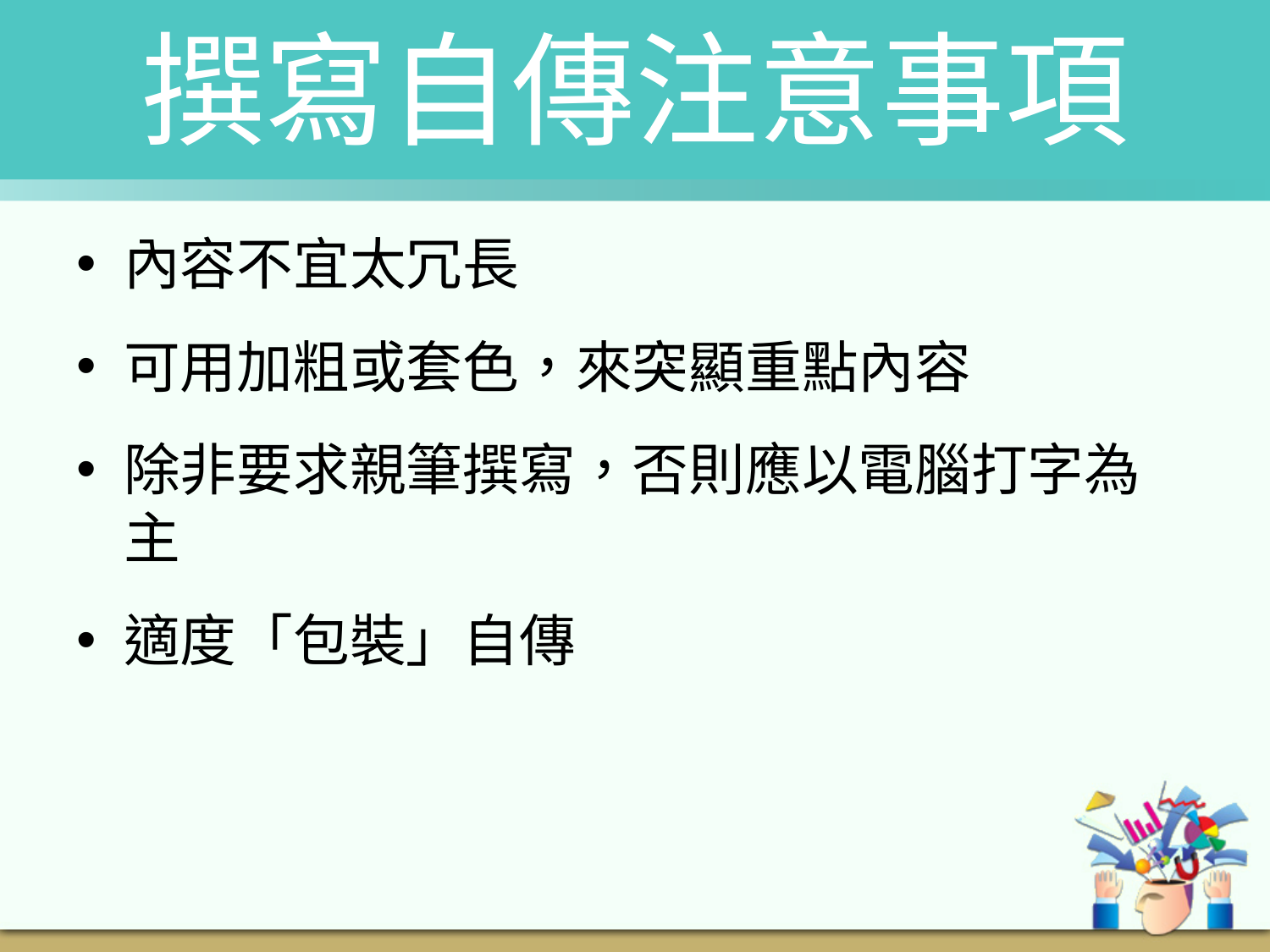

# 撰寫自傳注意事項
內容不宜太冗長
可用加粗或套色，來突顯重點內容
除非要求親筆撰寫，否則應以電腦打字為主
適度「包裝」自傳